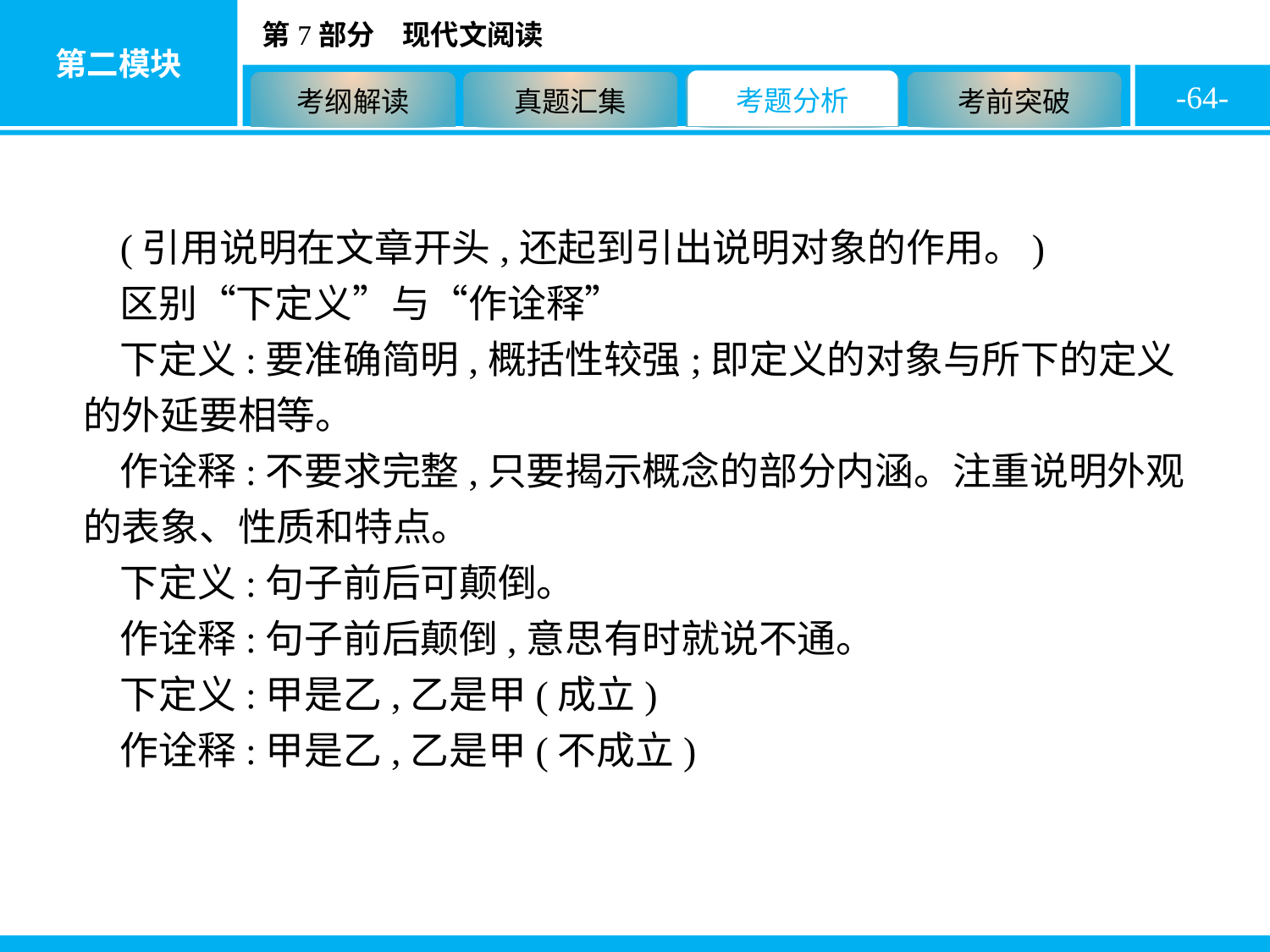

-64-
(引用说明在文章开头,还起到引出说明对象的作用。)
区别“下定义”与“作诠释”
下定义:要准确简明,概括性较强;即定义的对象与所下的定义的外延要相等。
作诠释:不要求完整,只要揭示概念的部分内涵。注重说明外观的表象、性质和特点。
下定义:句子前后可颠倒。
作诠释:句子前后颠倒,意思有时就说不通。
下定义:甲是乙,乙是甲(成立)
作诠释:甲是乙,乙是甲(不成立)